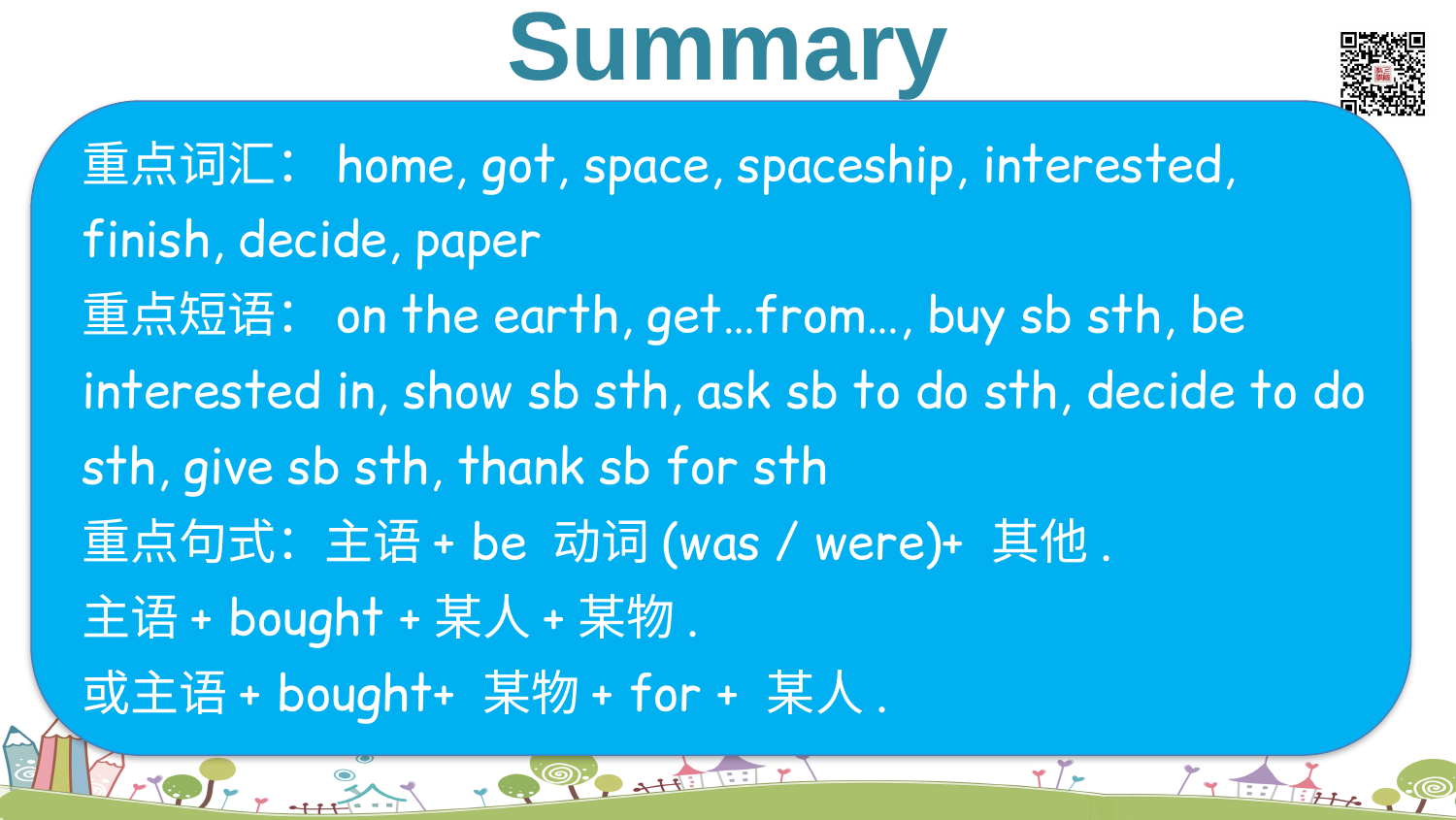

Summary
listen and say

重点词汇：home, got, space, spaceship, interested, finish, decide, paper
重点短语：on the earth, get…from…, buy sb sth, be interested in, show sb sth, ask sb to do sth, decide to do sth, give sb sth, thank sb for sth
重点句式：主语+ be 动词(was / were)+ 其他.
主语+ bought +某人+某物.
或主语+ bought+ 某物+ for + 某人.